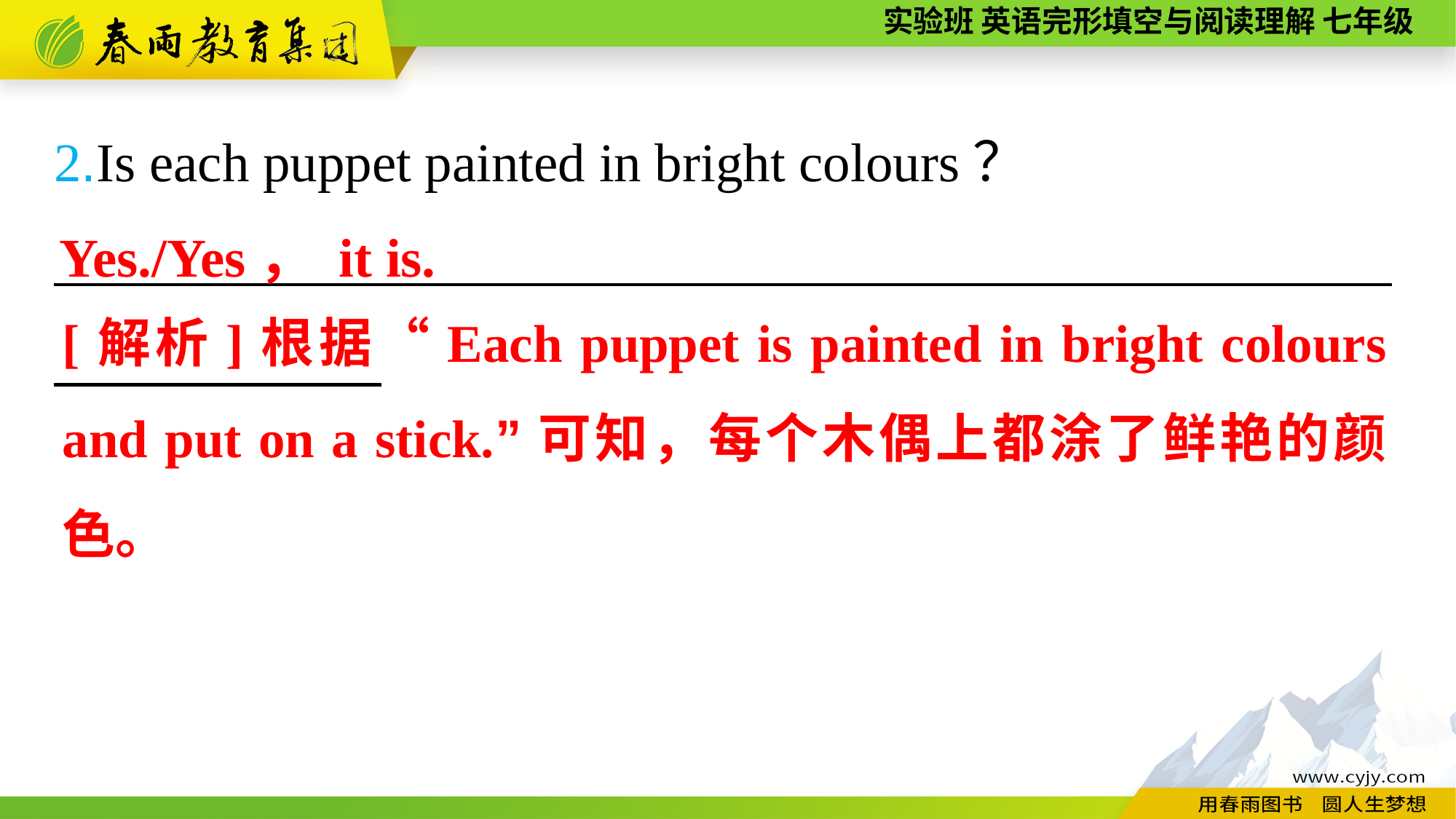

2.Is each puppet painted in bright colours？
_________________________________________________
Yes./Yes， it is.
[解析]根据“Each puppet is painted in bright colours and put on a stick.”可知，每个木偶上都涂了鲜艳的颜色。